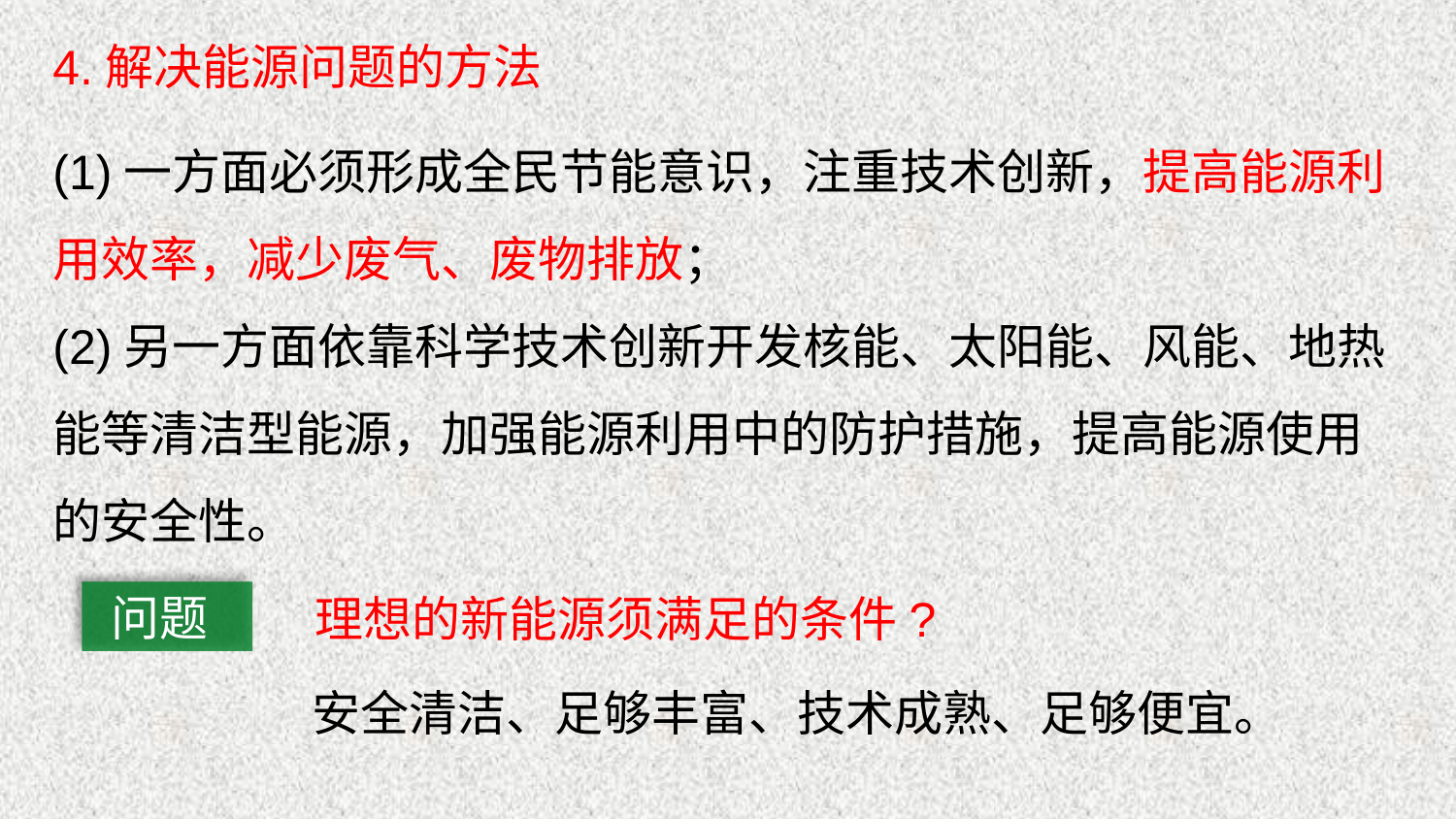

4.解决能源问题的方法
(1)一方面必须形成全民节能意识，注重技术创新，提高能源利用效率，减少废气、废物排放；
(2)另一方面依靠科学技术创新开发核能、太阳能、风能、地热能等清洁型能源，加强能源利用中的防护措施，提高能源使用的安全性。
问题

理想的新能源须满足的条件?
安全清洁、足够丰富、技术成熟、足够便宜。